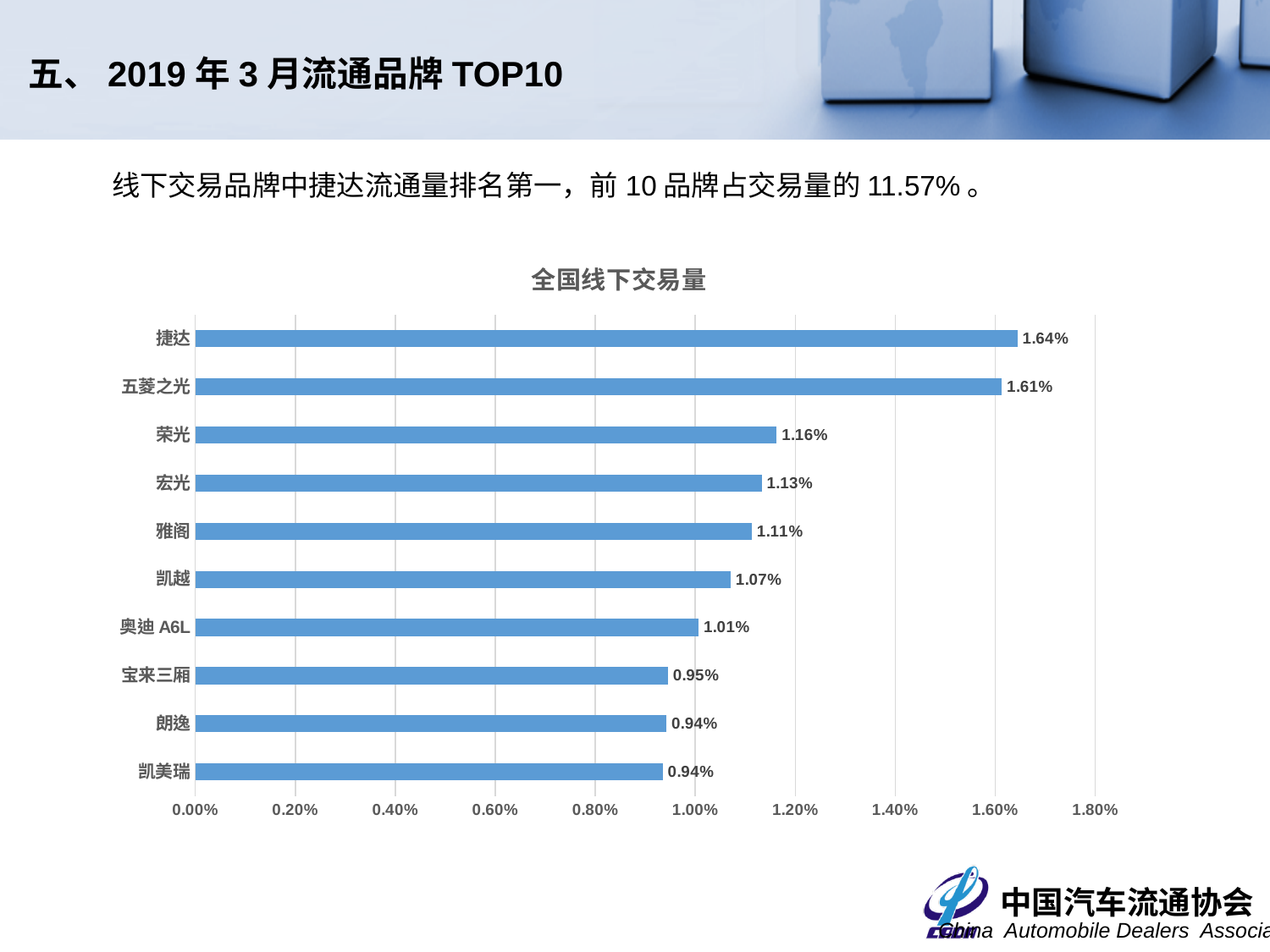

五、2019年3月流通品牌TOP10
线下交易品牌中捷达流通量排名第一，前10品牌占交易量的11.57%。

### Chart: 全国线下交易量

| Category |  |
|---|---|
| 凯美瑞 | 0.009351537246072975 |
| 朗逸 | 0.009423829637815117 |
| 宝来三厢 | 0.009454812091418893 |
| 奥迪A6L | 0.010069297421227112 |
| 凯越 | 0.01070960146237181 |
| 雅阁 | 0.011133028328290079 |
| 宏光 | 0.011329250534447324 |
| 荣光 | 0.01162874758595049 |
| 五菱之光 | 0.016131530843032562 |
| 捷达 | 0.016446519121337617 |